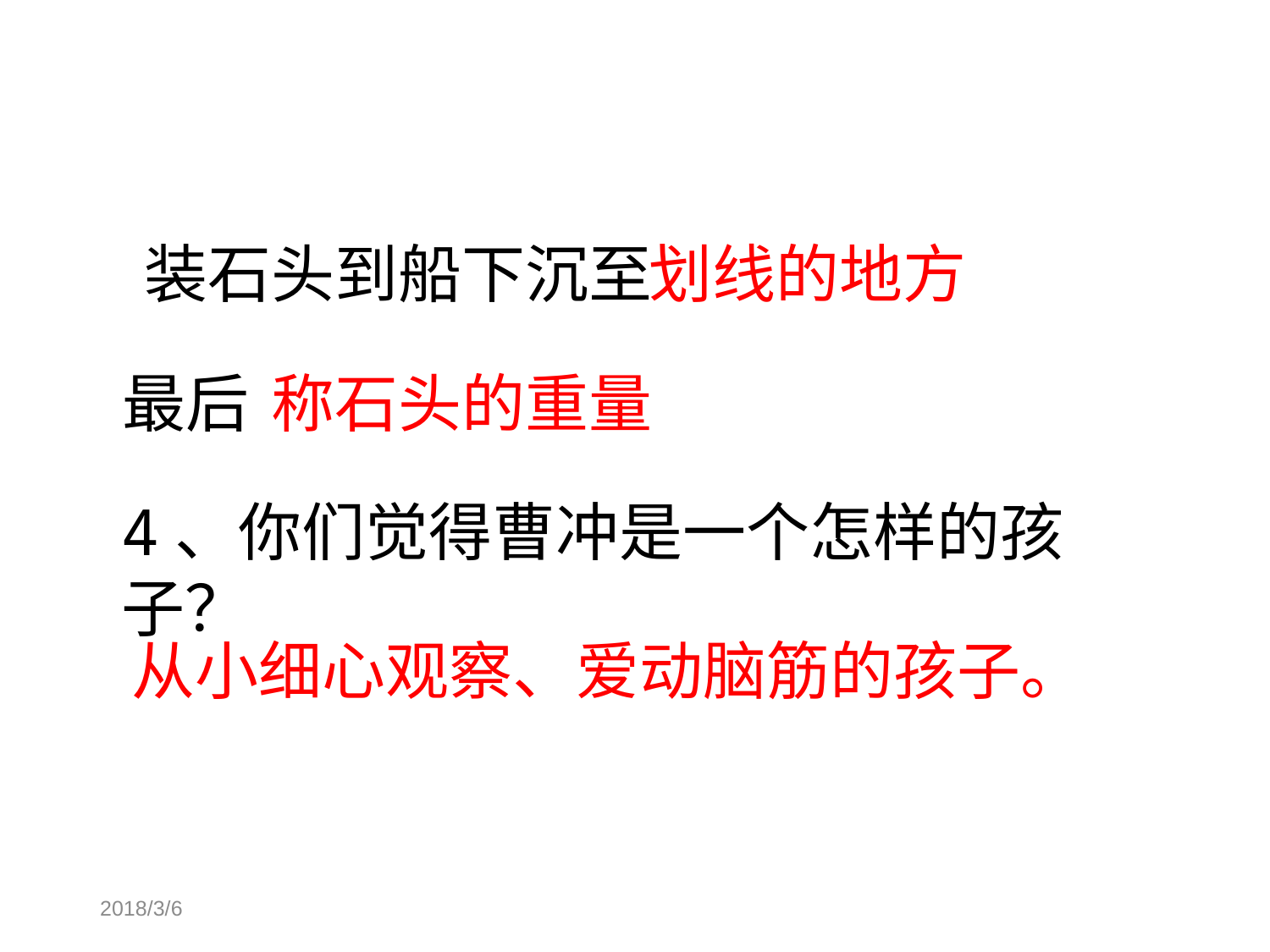

装石头到船下沉至
划线的地方
最后
称石头的重量
4、你们觉得曹冲是一个怎样的孩子？
从小细心观察、爱动脑筋的孩子。
2018/3/6